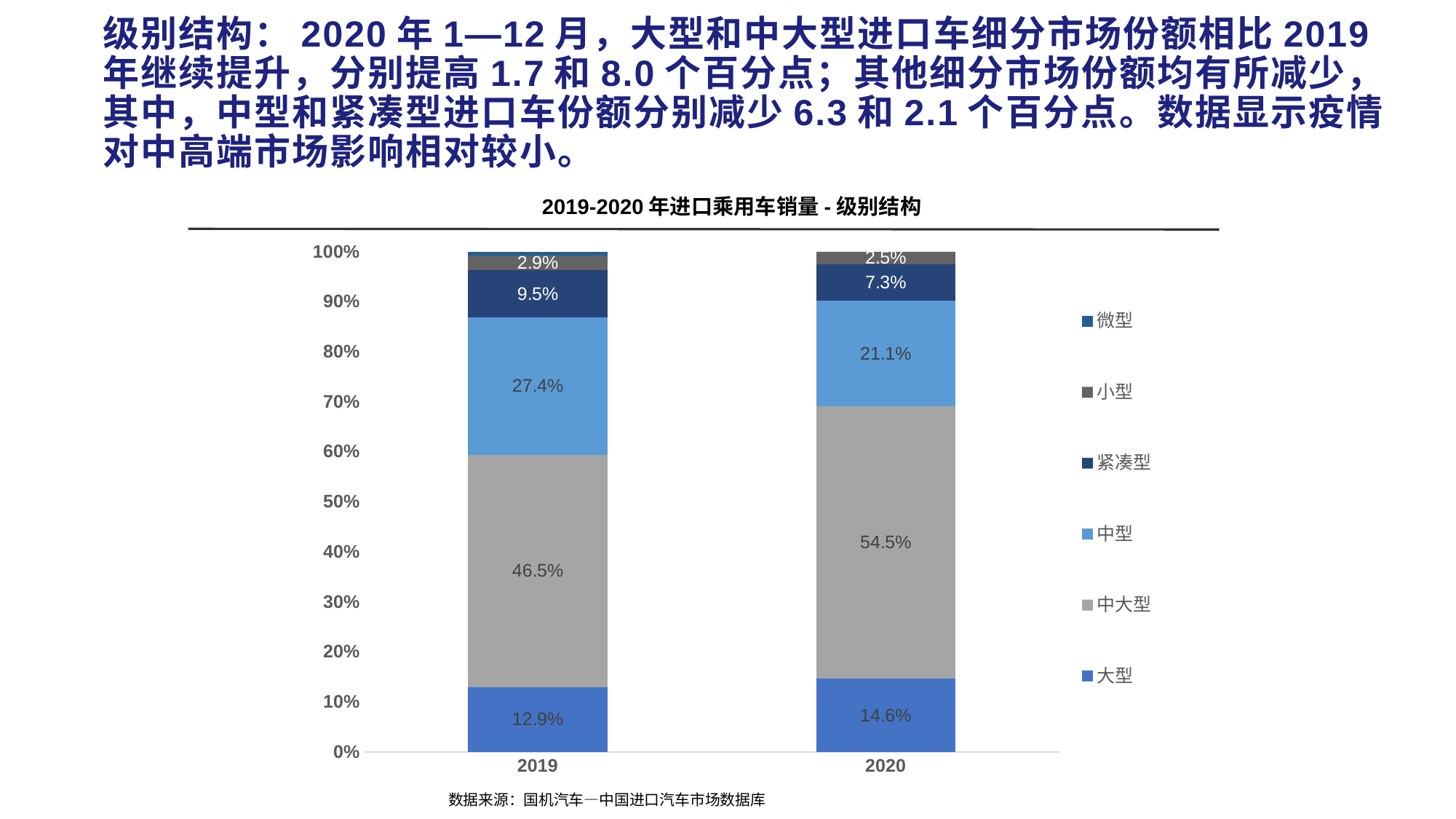

# 级别结构：2020年1—12月，大型和中大型进口车细分市场份额相比2019年继续提升，分别提高1.7和8.0个百分点；其他细分市场份额均有所减少，其中，中型和紧凑型进口车份额分别减少6.3和2.1个百分点。数据显示疫情对中高端市场影响相对较小。
2019-2020年进口乘用车销量-级别结构

### Chart

| Category | 大型 | 中大型 | 中型 | 紧凑型 | 小型 | 微型 |
|---|---|---|---|---|---|---|
| 2019 | 0.12919928755619614 | 0.464548588882014 | 0.2743319945207635 | 0.0949182942836399 | 0.029112914474554812 | 0.007888920282831606 |
| 2020 | 0.14600353868133017 | 0.545 | 0.211 | 0.07347079225124183 | 0.025 | 7.268151640898798e-05 |
数据来源：国机汽车—中国进口汽车市场数据库